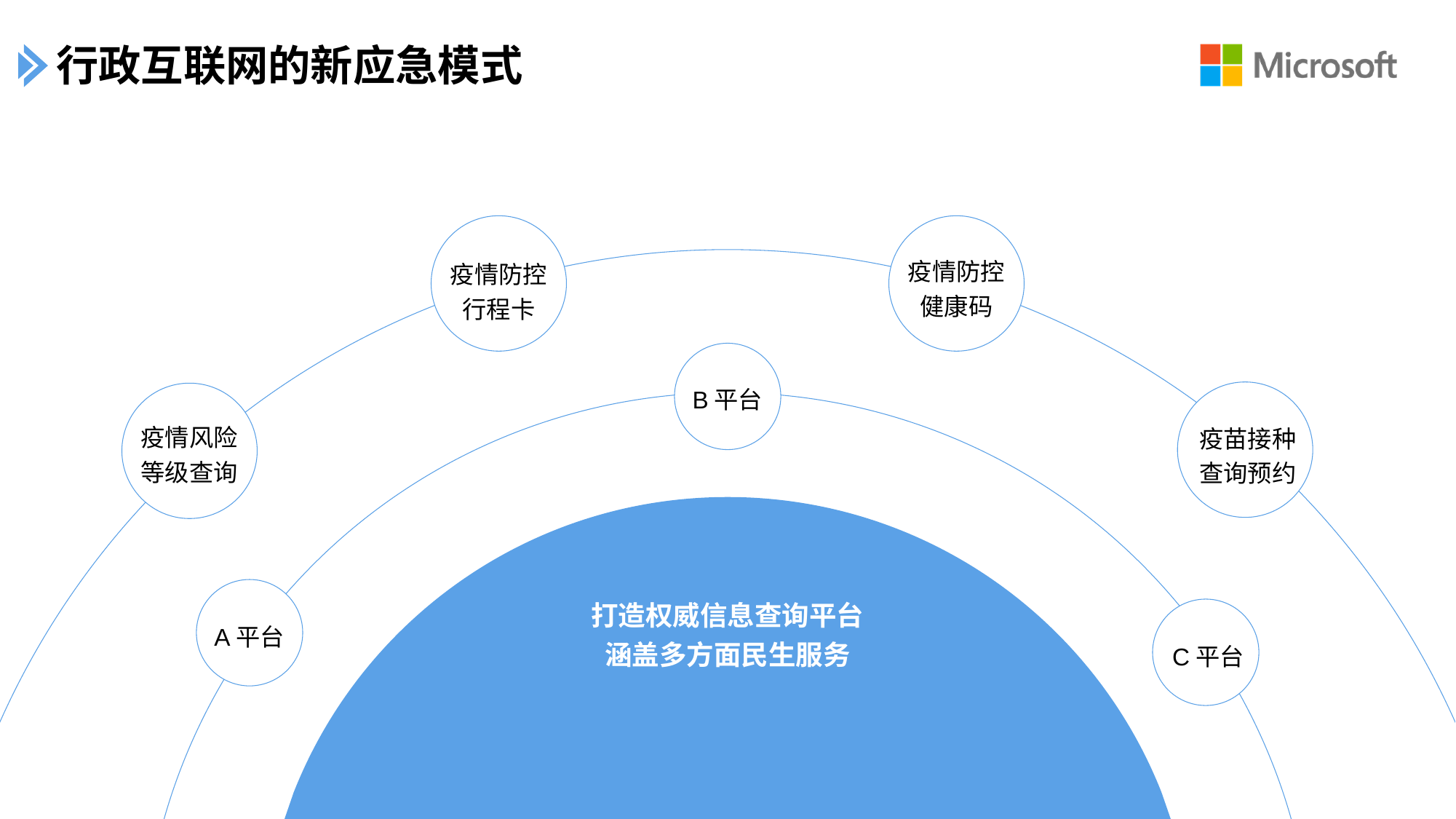

行政互联网的新应急模式

疫情防控
健康码
疫情防控
行程卡

B平台

疫情风险
等级查询
疫苗接种
查询预约

打造权威信息查询平台
涵盖多方面民生服务

A平台
C平台